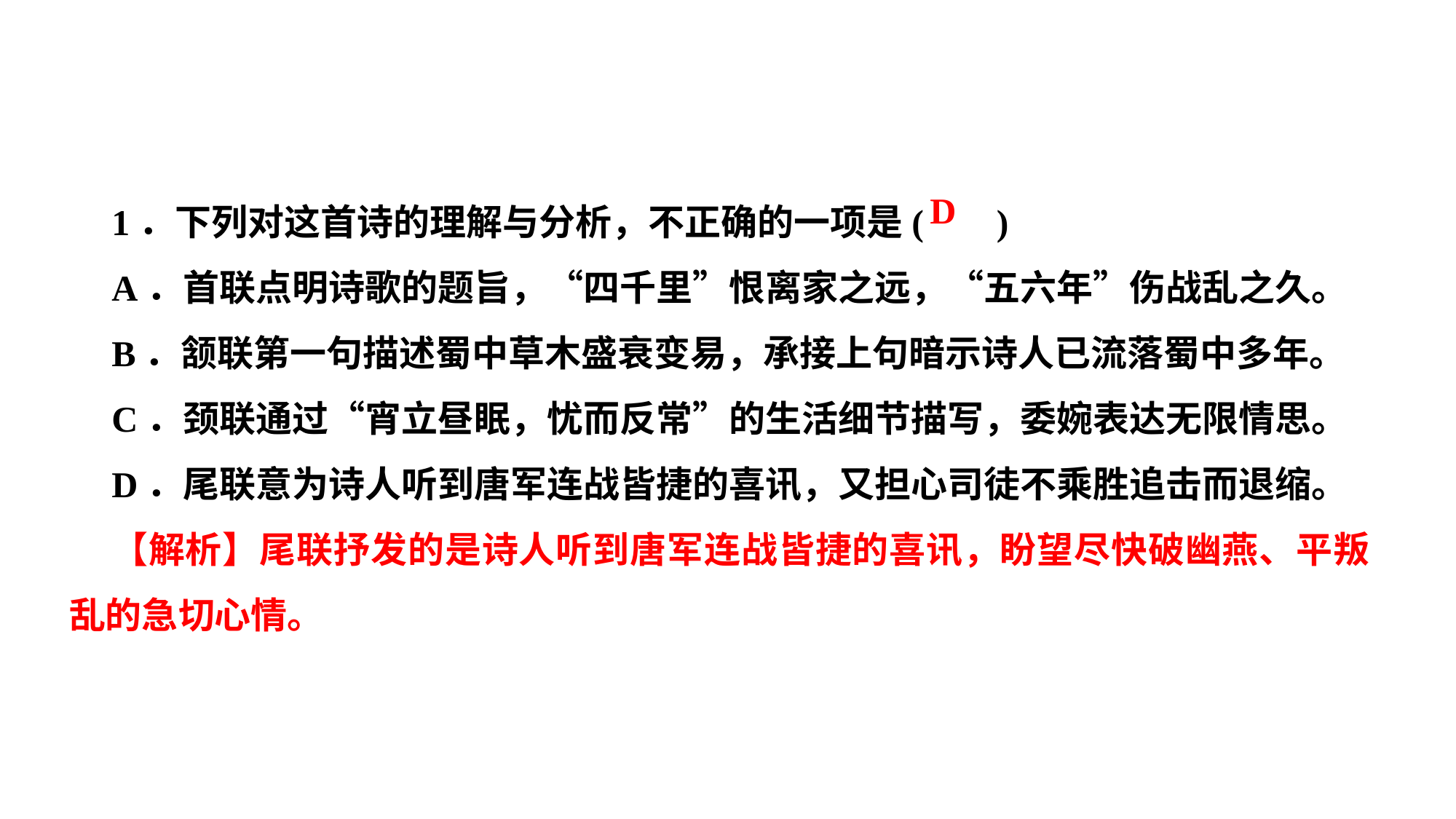

1．下列对这首诗的理解与分析，不正确的一项是(        )
A．首联点明诗歌的题旨，“四千里”恨离家之远，“五六年”伤战乱之久。
B．颔联第一句描述蜀中草木盛衰变易，承接上句暗示诗人已流落蜀中多年。
C．颈联通过“宵立昼眠，忧而反常”的生活细节描写，委婉表达无限情思。
D．尾联意为诗人听到唐军连战皆捷的喜讯，又担心司徒不乘胜追击而退缩。
【解析】尾联抒发的是诗人听到唐军连战皆捷的喜讯，盼望尽快破幽燕、平叛乱的急切心情。
D